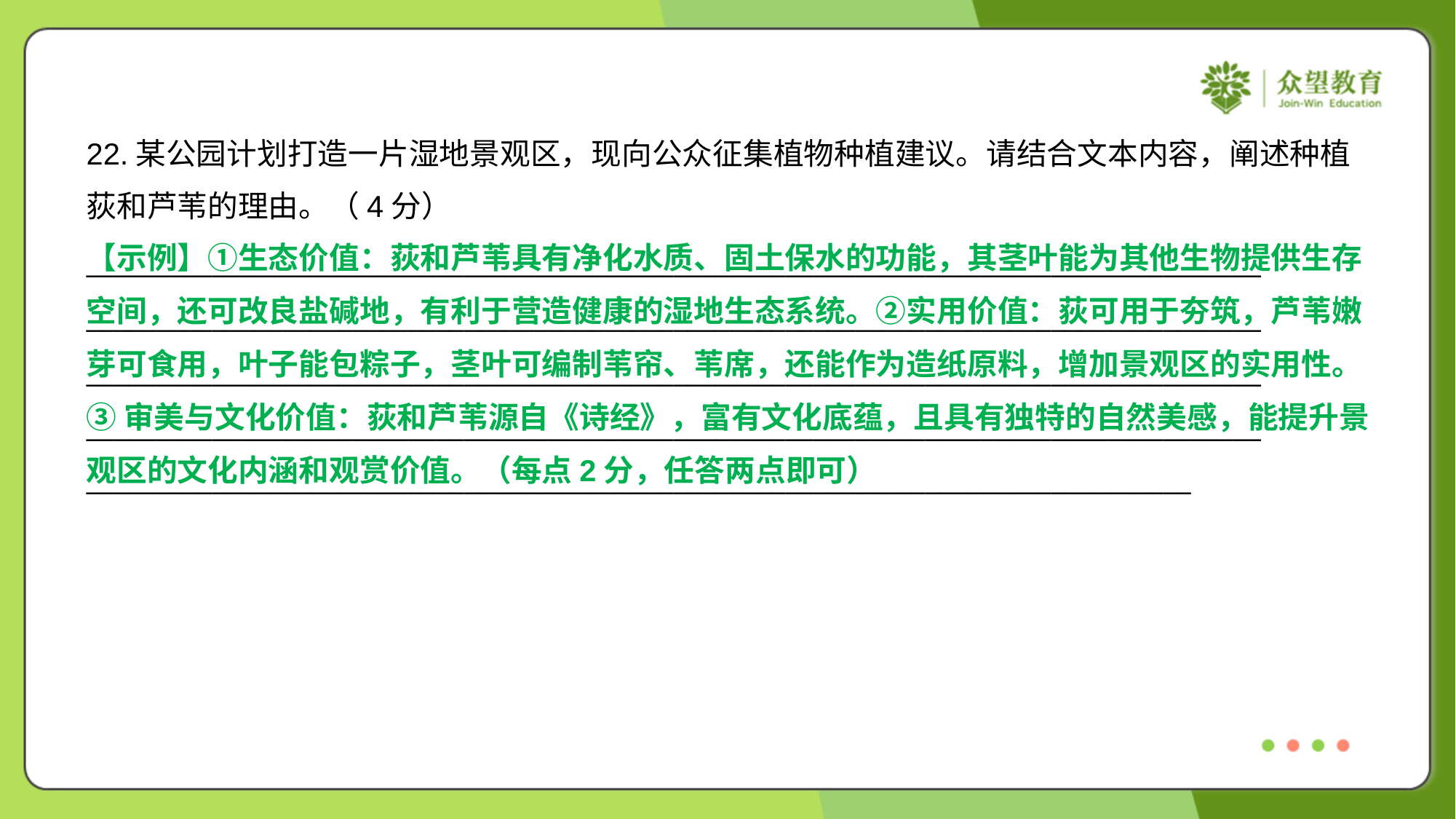

22.某公园计划打造一片湿地景观区，现向公众征集植物种植建议。请结合文本内容，阐述种植
荻和芦苇的理由。（4分）
【示例】①生态价值：荻和芦苇具有净化水质、固土保水的功能，其茎叶能为其他生物提供生存
空间，还可改良盐碱地，有利于营造健康的湿地生态系统。②实用价值：荻可用于夯筑，芦苇嫩
芽可食用，叶子能包粽子，茎叶可编制苇帘、苇席，还能作为造纸原料，增加景观区的实用性。
③审美与文化价值：荻和芦苇源自《诗经》，富有文化底蕴，且具有独特的自然美感，能提升景
观区的文化内涵和观赏价值。（每点2分，任答两点即可）
____________________________________________________________________________________
____________________________________________________________________________________
____________________________________________________________________________________
____________________________________________________________________________________
_______________________________________________________________________________